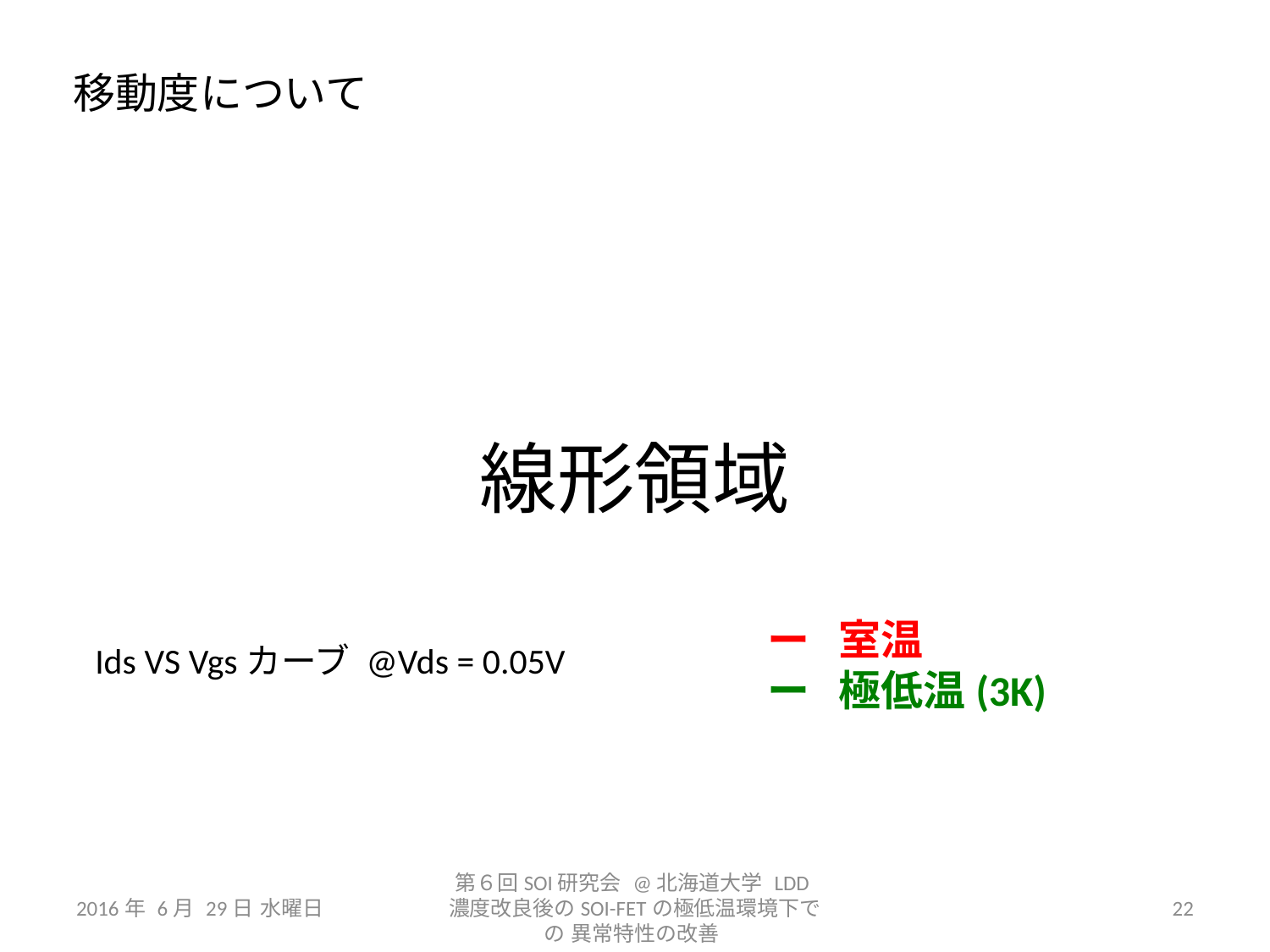

移動度について
# 線形領域
ー   室温
ー   極低温(3K)
Ids VS Vgsカーブ @Vds = 0.05V
2016年 6月 29日 水曜日
第６回SOI研究会 @北海道大学 LDD濃度改良後のSOI-FETの極低温環境下での 異常特性の改善
22